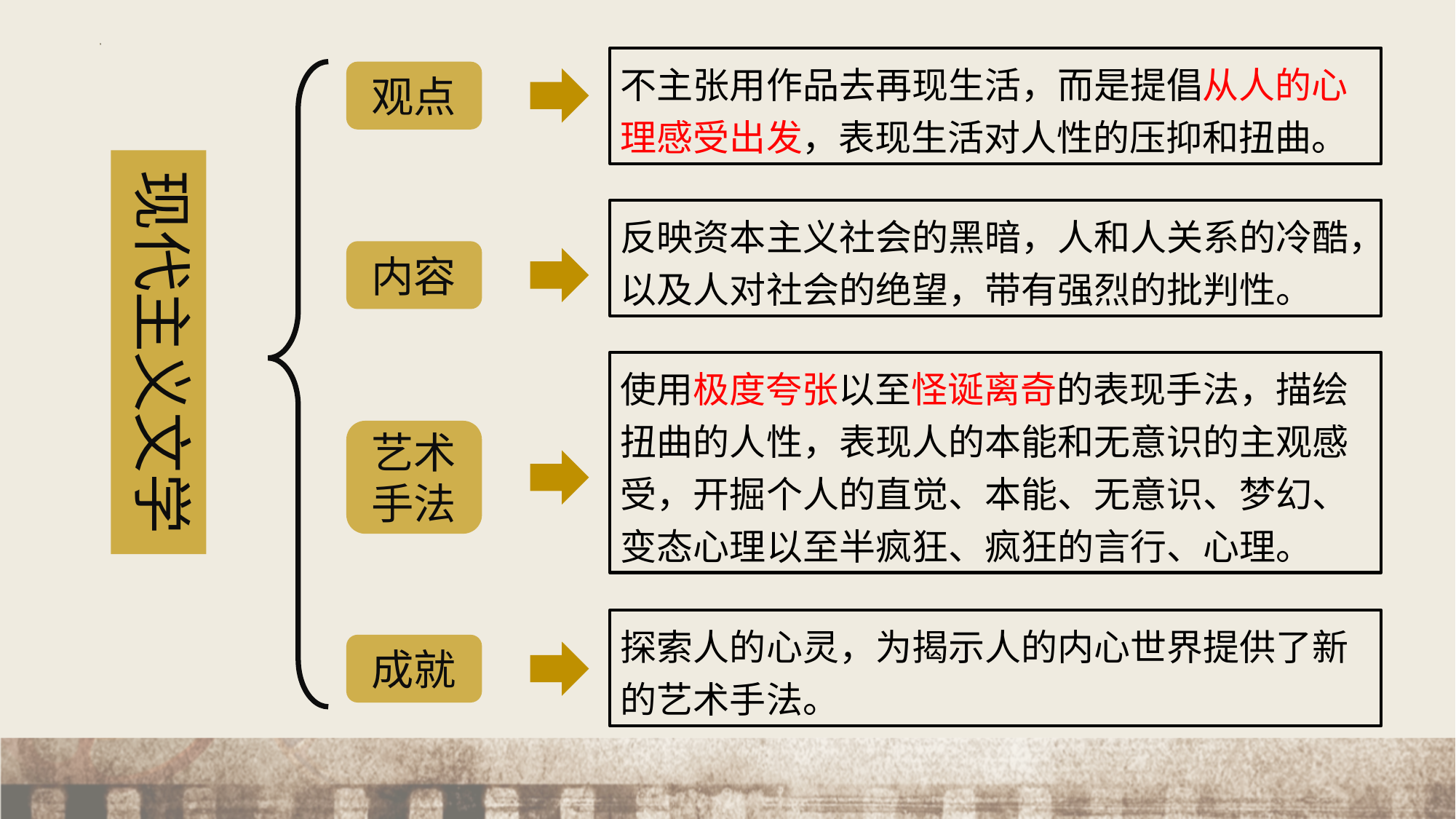

不主张用作品去再现生活，而是提倡从人的心理感受出发，表现生活对人性的压抑和扭曲。

观点

现代主义文学
反映资本主义社会的黑暗，人和人关系的冷酷，以及人对社会的绝望，带有强烈的批判性。
内容

使用极度夸张以至怪诞离奇的表现手法，描绘扭曲的人性，表现人的本能和无意识的主观感受，开掘个人的直觉、本能、无意识、梦幻、变态心理以至半疯狂、疯狂的言行、心理。
艺术
手法

探索人的心灵，为揭示人的内心世界提供了新的艺术手法。
成就